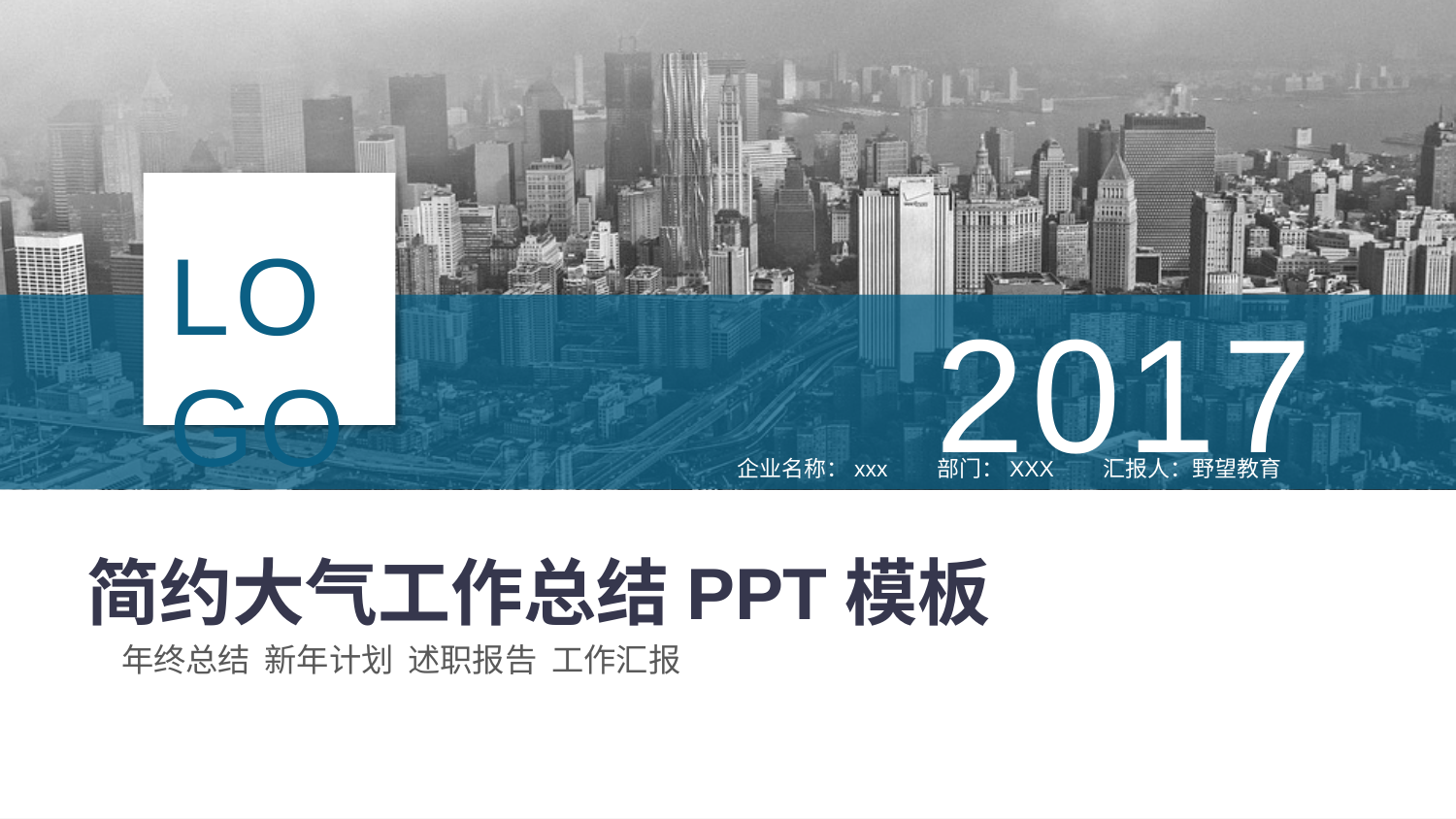

LOGO
2017

企业名称：xxx       部门：XXX       汇报人：野望教育
简约大气工作总结PPT模板
年终总结  新年计划  述职报告  工作汇报